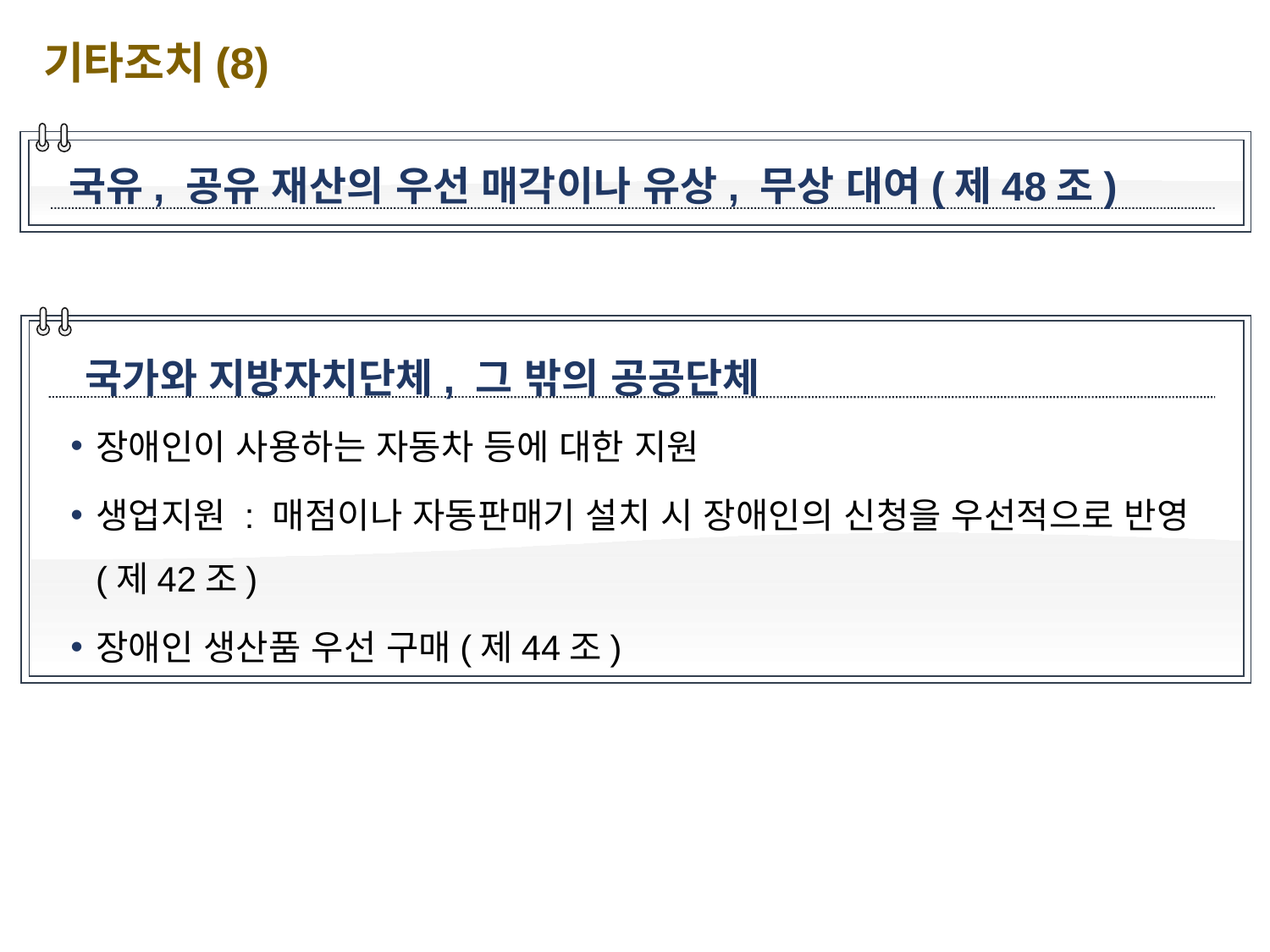

기타조치(8)

국유, 공유 재산의 우선 매각이나 유상, 무상 대여(제48조)

국가와 지방자치단체, 그 밖의 공공단체

장애인이 사용하는 자동차 등에 대한 지원
생업지원 : 매점이나 자동판매기 설치 시 장애인의 신청을 우선적으로 반영(제42조)
장애인 생산품 우선 구매(제44조)